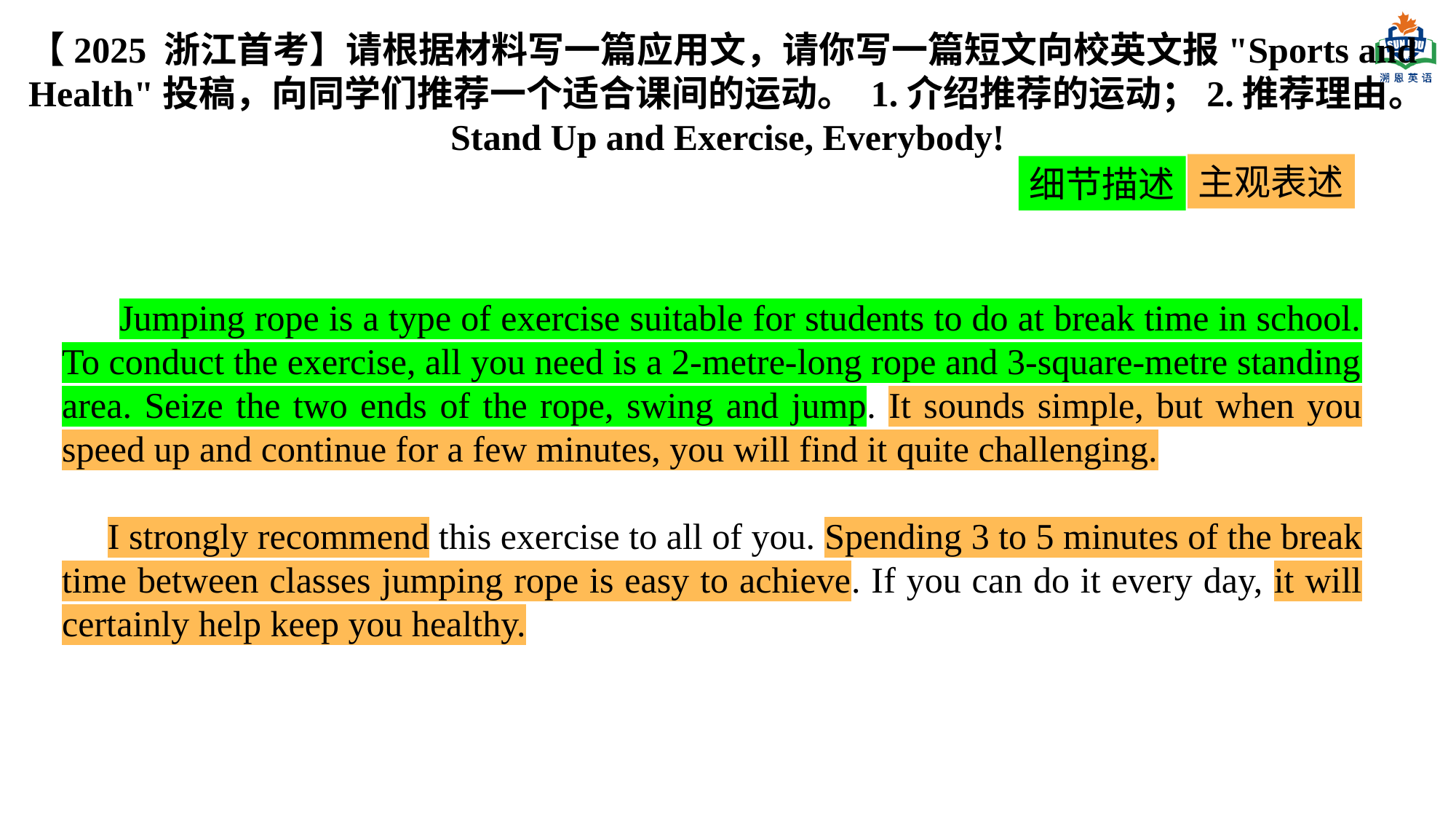

【2025 浙江首考】请根据材料写一篇应用文，请你写一篇短文向校英文报"Sports and Health"投稿，向同学们推荐一个适合课间的运动。 1.介绍推荐的运动；2.推荐理由。
Stand Up and Exercise, Everybody!

主观表述
细节描述
      Jumping rope is a type of exercise suitable for students to do at break time in school. To conduct the exercise, all you need is a 2-metre-long rope and 3-square-metre standing area. Seize the two ends of the rope, swing and jump. It sounds simple, but when you speed up and continue for a few minutes, you will find it quite challenging.

     I strongly recommend this exercise to all of you. Spending 3 to 5 minutes of the break time between classes jumping rope is easy to achieve. If you can do it every day, it will certainly help keep you healthy.